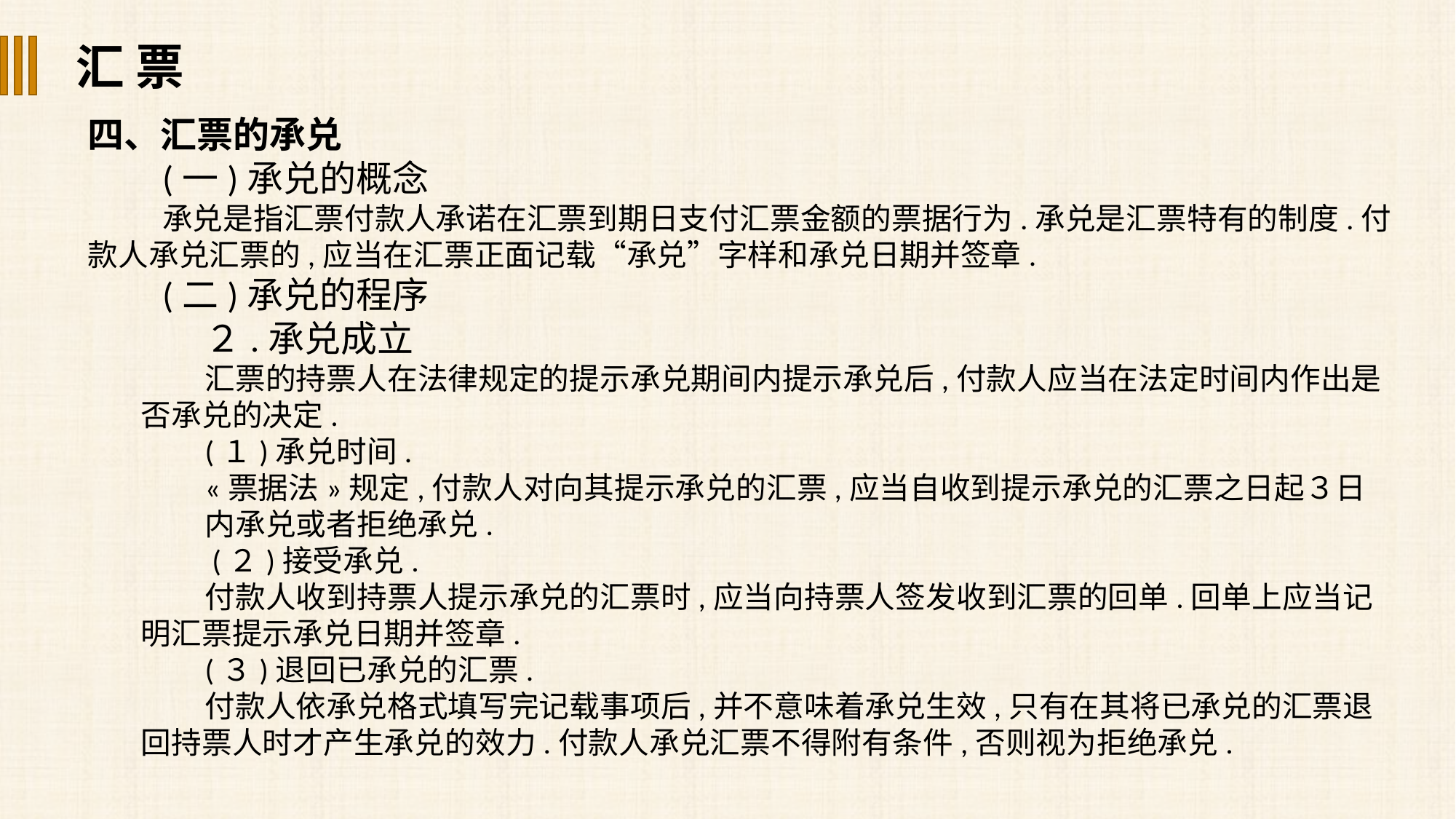

汇 票

四、汇票的承兑
(一)承兑的概念
承兑是指汇票付款人承诺在汇票到期日支付汇票金额的票据行为.承兑是汇票特有的制度.付款人承兑汇票的,应当在汇票正面记载“承兑”字样和承兑日期并签章.
(二)承兑的程序
２.承兑成立
汇票的持票人在法律规定的提示承兑期间内提示承兑后,付款人应当在法定时间内作出是否承兑的决定.
(１)承兑时间.
«票据法»规定,付款人对向其提示承兑的汇票,应当自收到提示承兑的汇票之日起３日
内承兑或者拒绝承兑.
 (２)接受承兑.
付款人收到持票人提示承兑的汇票时,应当向持票人签发收到汇票的回单.回单上应当记明汇票提示承兑日期并签章.
(３)退回已承兑的汇票.
付款人依承兑格式填写完记载事项后,并不意味着承兑生效,只有在其将已承兑的汇票退回持票人时才产生承兑的效力.付款人承兑汇票不得附有条件,否则视为拒绝承兑.